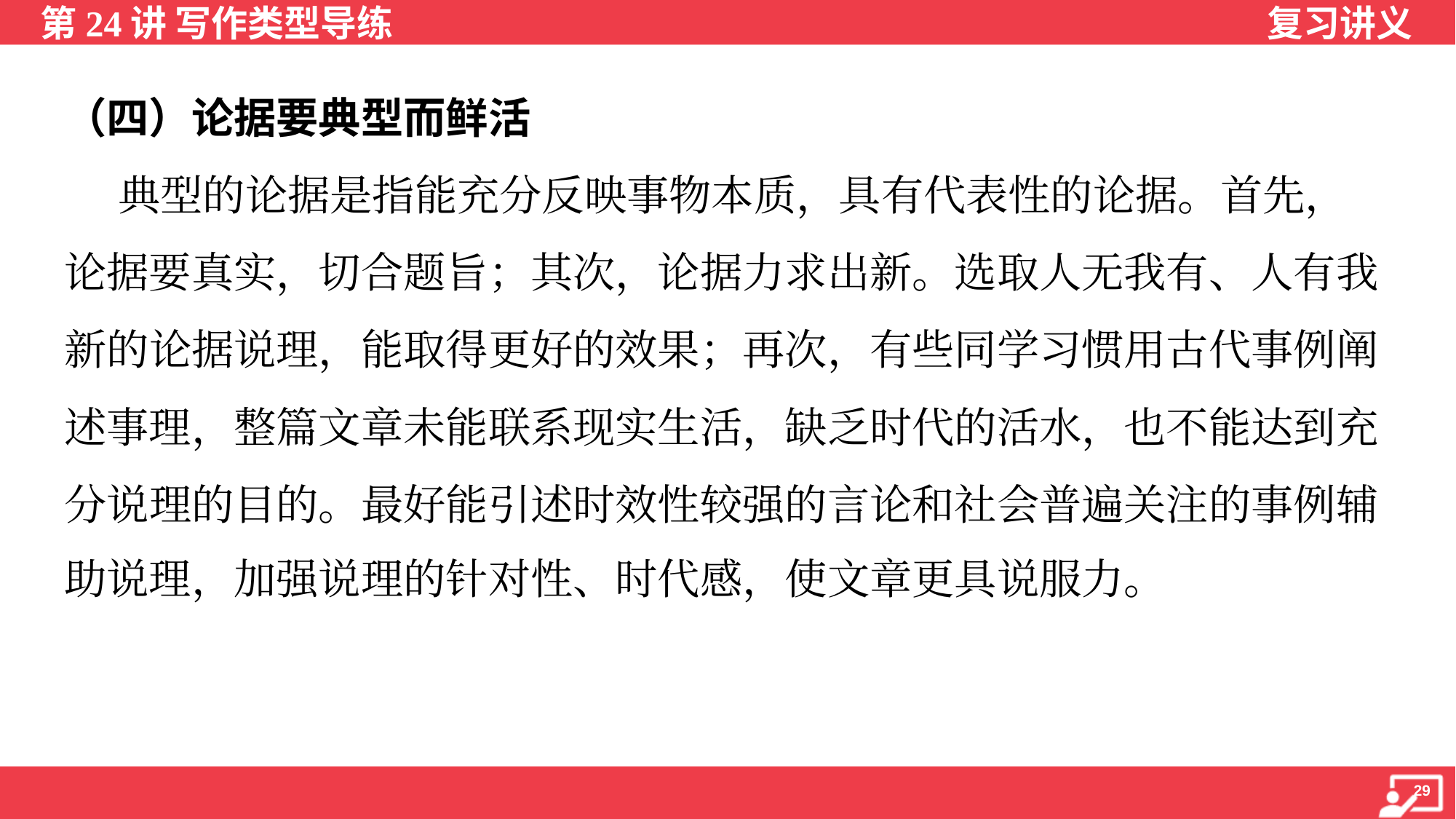

（四）论据要典型而鲜活
    典型的论据是指能充分反映事物本质，具有代表性的论据。首先，
论据要真实，切合题旨；其次，论据力求出新。选取人无我有、人有我
新的论据说理，能取得更好的效果；再次，有些同学习惯用古代事例阐
述事理，整篇文章未能联系现实生活，缺乏时代的活水，也不能达到充
分说理的目的。最好能引述时效性较强的言论和社会普遍关注的事例辅
助说理，加强说理的针对性、时代感，使文章更具说服力。